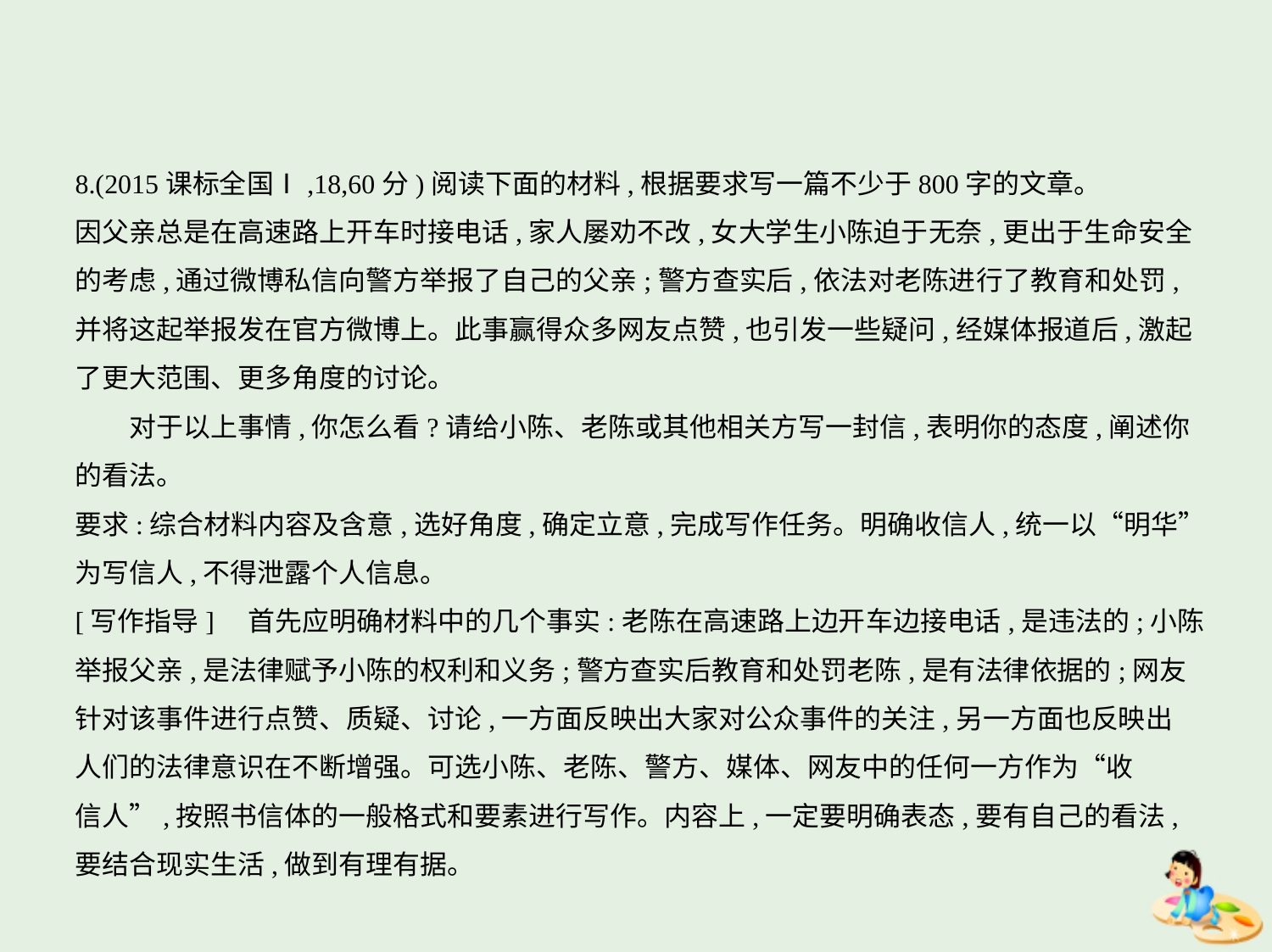

8.(2015课标全国Ⅰ,18,60分)阅读下面的材料,根据要求写一篇不少于800字的文章。
因父亲总是在高速路上开车时接电话,家人屡劝不改,女大学生小陈迫于无奈,更出于生命安全
的考虑,通过微博私信向警方举报了自己的父亲;警方查实后,依法对老陈进行了教育和处罚,
并将这起举报发在官方微博上。此事赢得众多网友点赞,也引发一些疑问,经媒体报道后,激起
了更大范围、更多角度的讨论。
　　对于以上事情,你怎么看?请给小陈、老陈或其他相关方写一封信,表明你的态度,阐述你
的看法。
要求:综合材料内容及含意,选好角度,确定立意,完成写作任务。明确收信人,统一以“明华”
为写信人,不得泄露个人信息。
[写作指导]　首先应明确材料中的几个事实:老陈在高速路上边开车边接电话,是违法的;小陈
举报父亲,是法律赋予小陈的权利和义务;警方查实后教育和处罚老陈,是有法律依据的;网友
针对该事件进行点赞、质疑、讨论,一方面反映出大家对公众事件的关注,另一方面也反映出
人们的法律意识在不断增强。可选小陈、老陈、警方、媒体、网友中的任何一方作为“收
信人”,按照书信体的一般格式和要素进行写作。内容上,一定要明确表态,要有自己的看法,
要结合现实生活,做到有理有据。